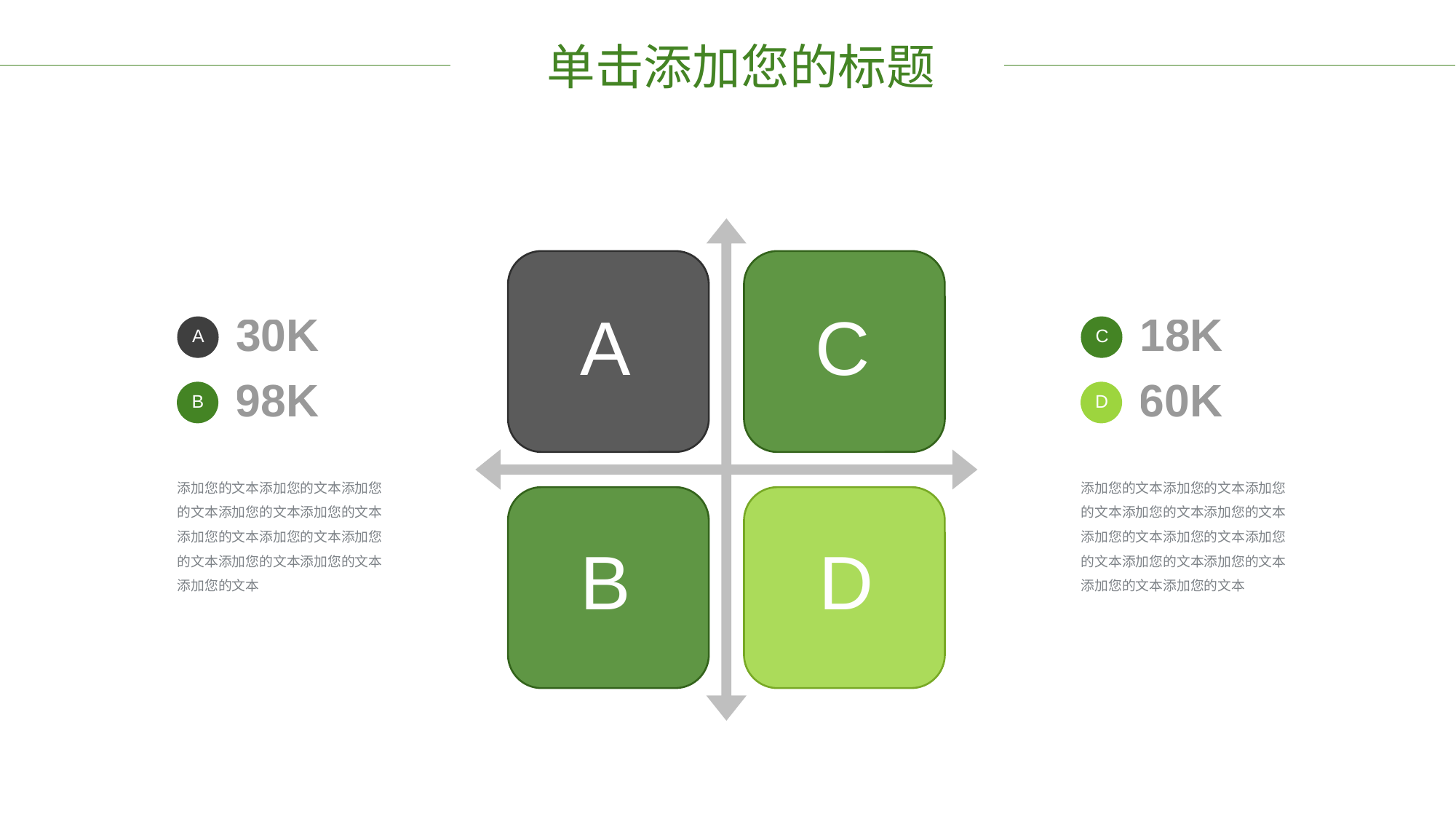

单击添加您的标题

A
C
30K
18K

A
C
98K
60K

B
D
添加您的文本添加您的文本添加您的文本添加您的文本添加您的文本添加您的文本添加您的文本添加您的文本添加您的文本添加您的文本添加您的文本
添加您的文本添加您的文本添加您的文本添加您的文本添加您的文本添加您的文本添加您的文本添加您的文本添加您的文本添加您的文本添加您的文本添加您的文本
B
D